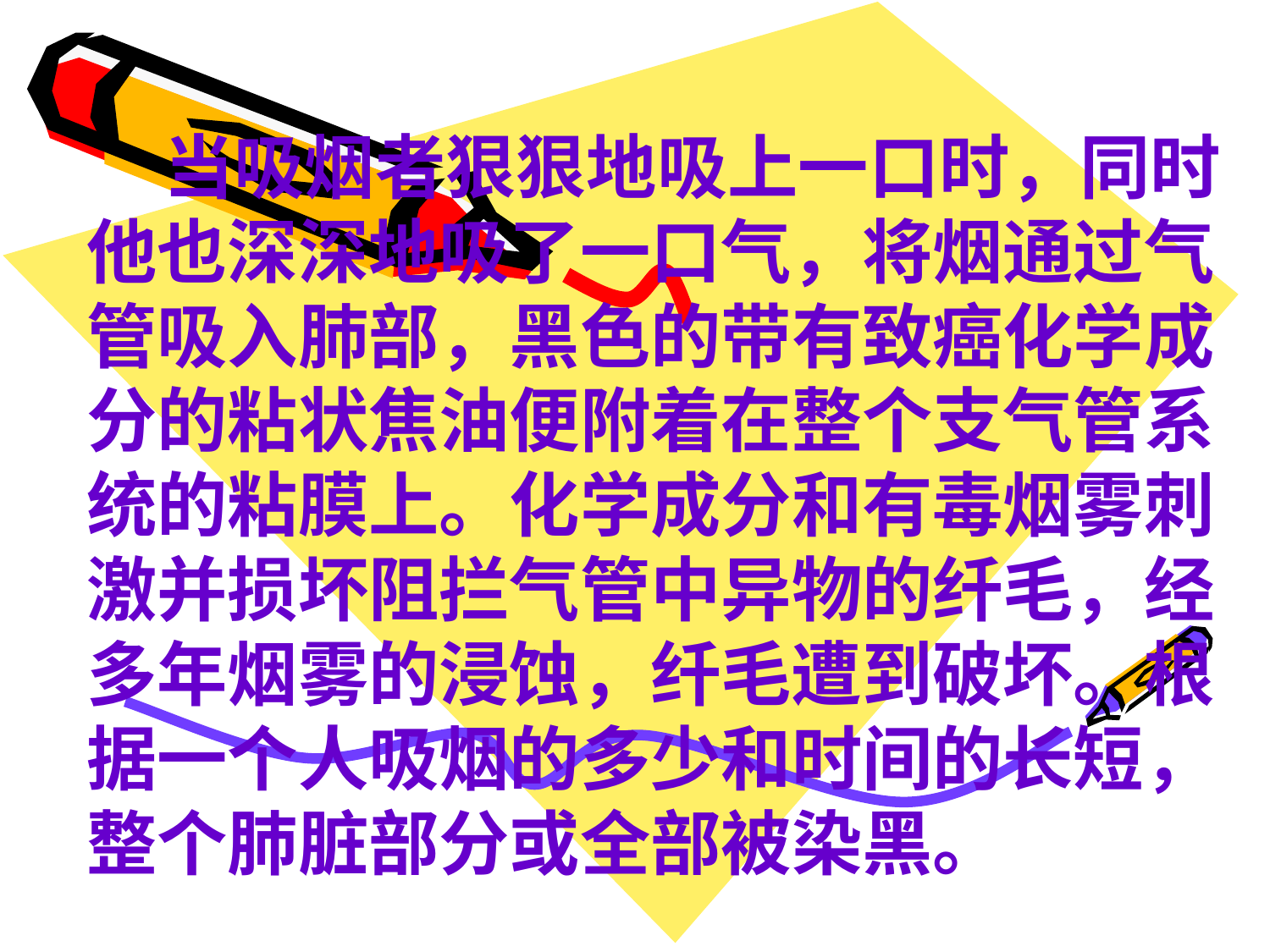

当吸烟者狠狠地吸上一口时，同时他也深深地吸了一口气，将烟通过气管吸入肺部，黑色的带有致癌化学成分的粘状焦油便附着在整个支气管系统的粘膜上。化学成分和有毒烟雾刺激并损坏阻拦气管中异物的纤毛，经多年烟雾的浸蚀，纤毛遭到破坏。根据一个人吸烟的多少和时间的长短，整个肺脏部分或全部被染黑。